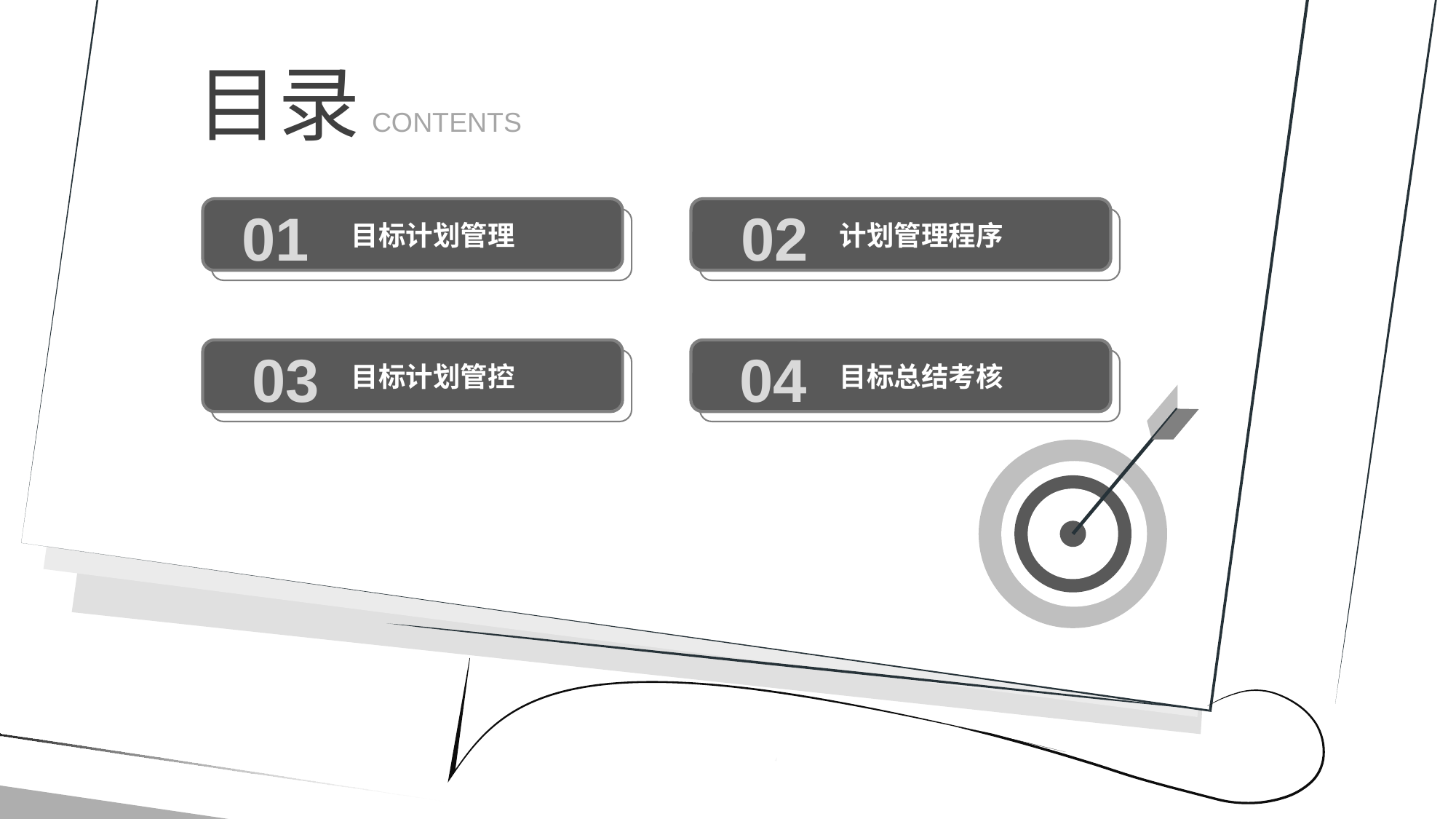

目录
CONTENTS
01

目标计划管理
02

计划管理程序
03

目标计划管控
04

目标总结考核